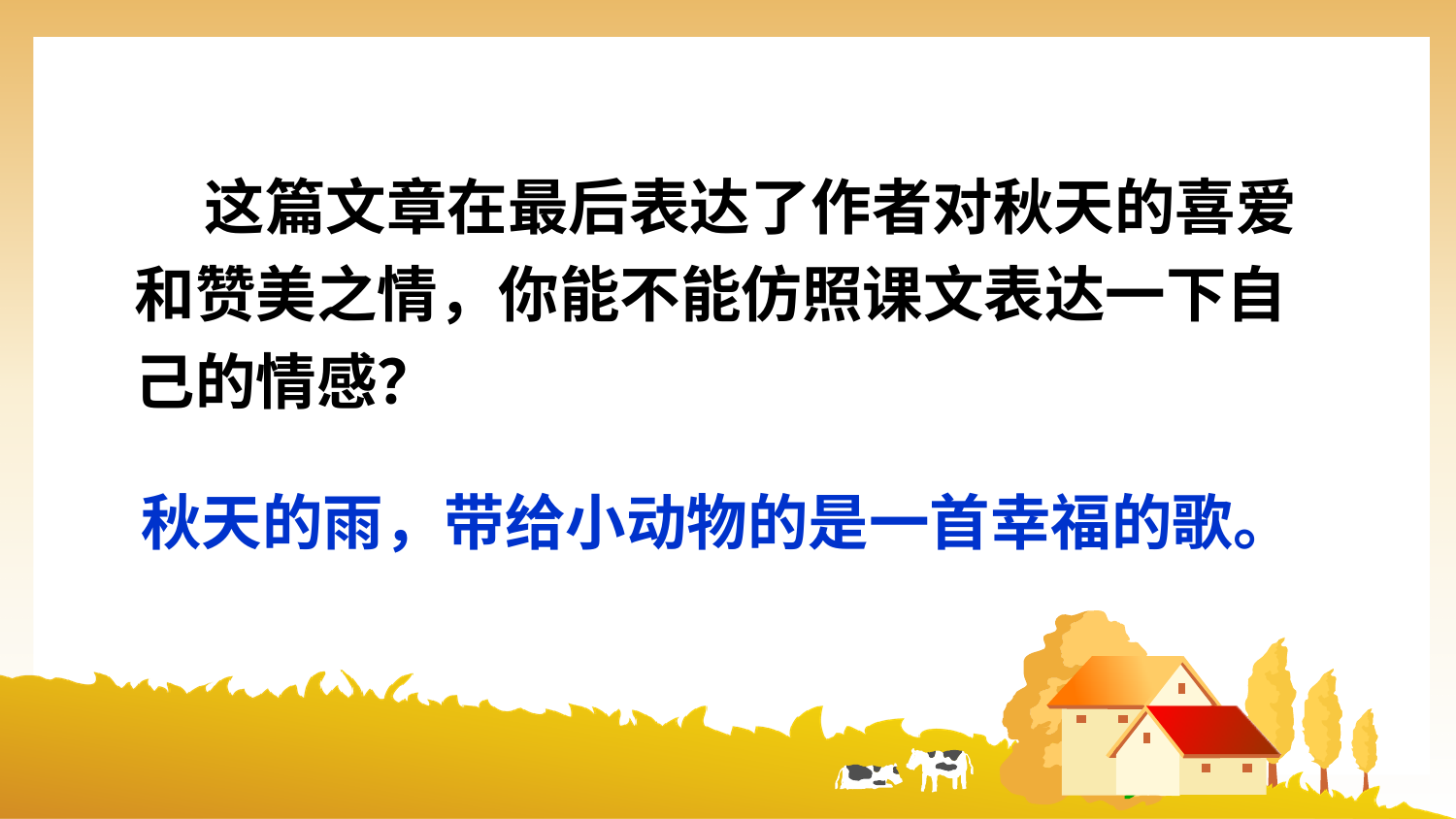

这篇文章在最后表达了作者对秋天的喜爱和赞美之情，你能不能仿照课文表达一下自己的情感？
秋天的雨，带给小动物的是一首幸福的歌。